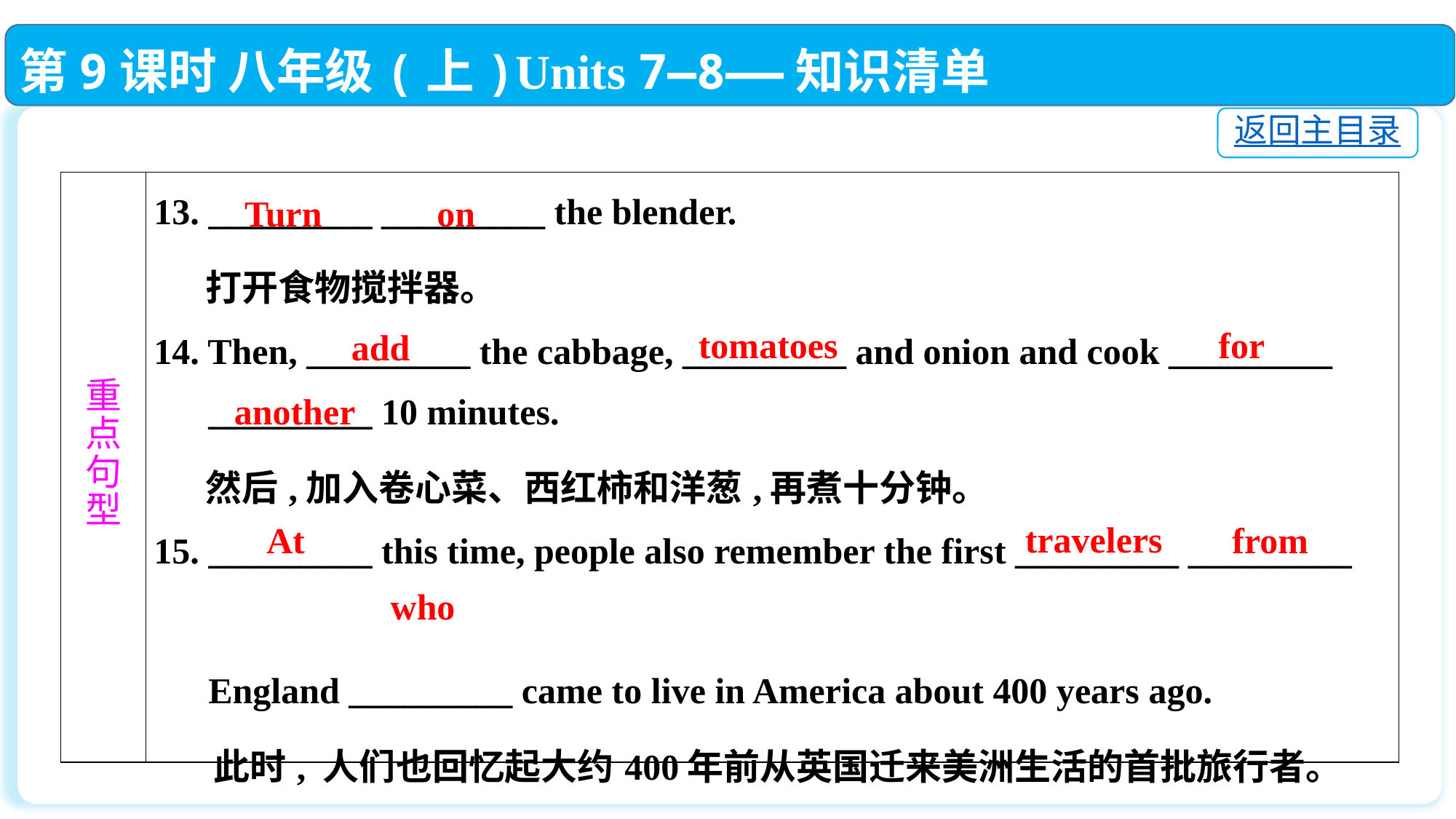

第9课时 八年级(上)Units 7—8——知识清单

返回主目录
| 重 点 句 型 | 13. \_\_\_\_\_\_\_\_\_ \_\_\_\_\_\_\_\_\_ the blender. 打开食物搅拌器。 14. Then, \_\_\_\_\_\_\_\_\_ the cabbage, \_\_\_\_\_\_\_\_\_ and onion and cook \_\_\_\_\_\_\_\_\_ \_\_\_\_\_\_\_\_\_ 10 minutes. 然后,加入卷心菜、西红柿和洋葱,再煮十分钟。 15. \_\_\_\_\_\_\_\_\_ this time, people also remember the first \_\_\_\_\_\_\_\_\_ \_\_\_\_\_\_\_\_\_ 　　　　　　　　 England \_\_\_\_\_\_\_\_\_ came to live in America about 400 years ago. 此时, 人们也回忆起大约400年前从英国迁来美洲生活的首批旅行者。 |
| --- | --- |
Turn
on

tomatoes
for
add
another
 travelers
At
from
who